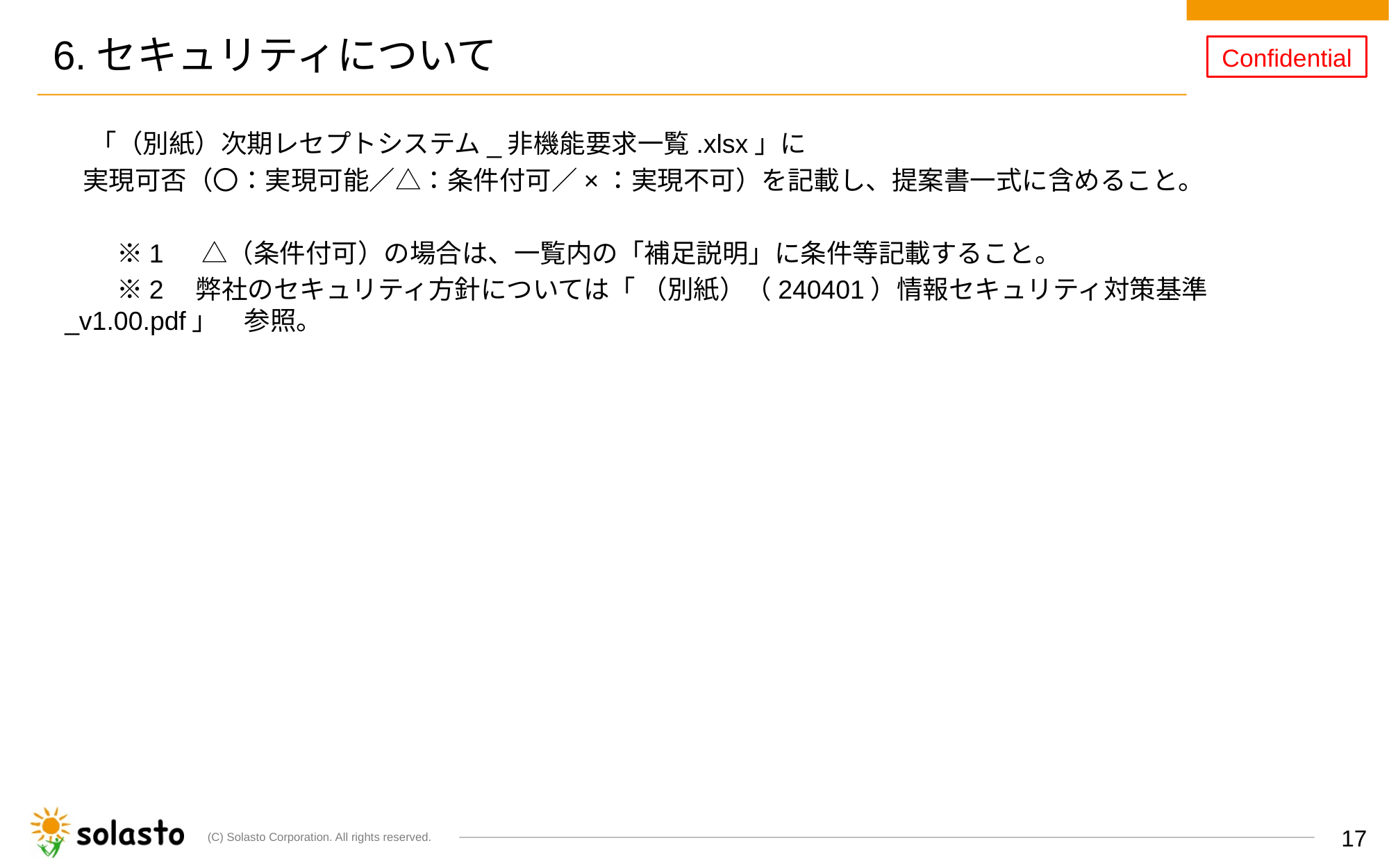

# 6.セキュリティについて
　「（別紙）次期レセプトシステム_非機能要求一覧.xlsx」に
  実現可否（〇：実現可能／△：条件付可／×：実現不可）を記載し、提案書一式に含めること。

　　※1　 △（条件付可）の場合は、一覧内の「補足説明」に条件等記載すること。
　　※2　弊社のセキュリティ方針については「 （別紙）（240401）情報セキュリティ対策基準_v1.00.pdf」　参照。